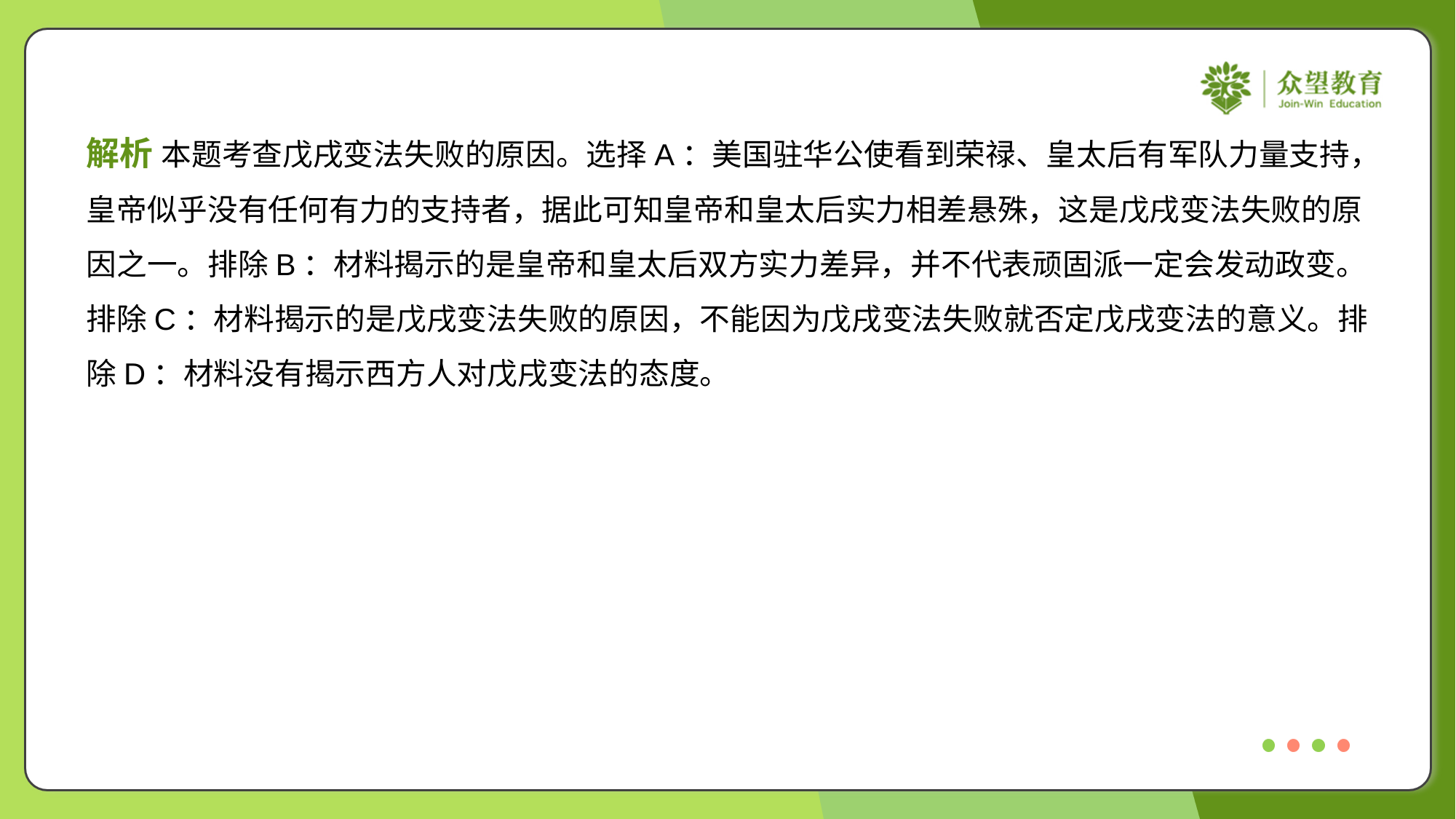

解析 本题考查戊戌变法失败的原因。选择A：美国驻华公使看到荣禄、皇太后有军队力量支持，
皇帝似乎没有任何有力的支持者，据此可知皇帝和皇太后实力相差悬殊，这是戊戌变法失败的原
因之一。排除B：材料揭示的是皇帝和皇太后双方实力差异，并不代表顽固派一定会发动政变。
排除C：材料揭示的是戊戌变法失败的原因，不能因为戊戌变法失败就否定戊戌变法的意义。排
除D：材料没有揭示西方人对戊戌变法的态度。